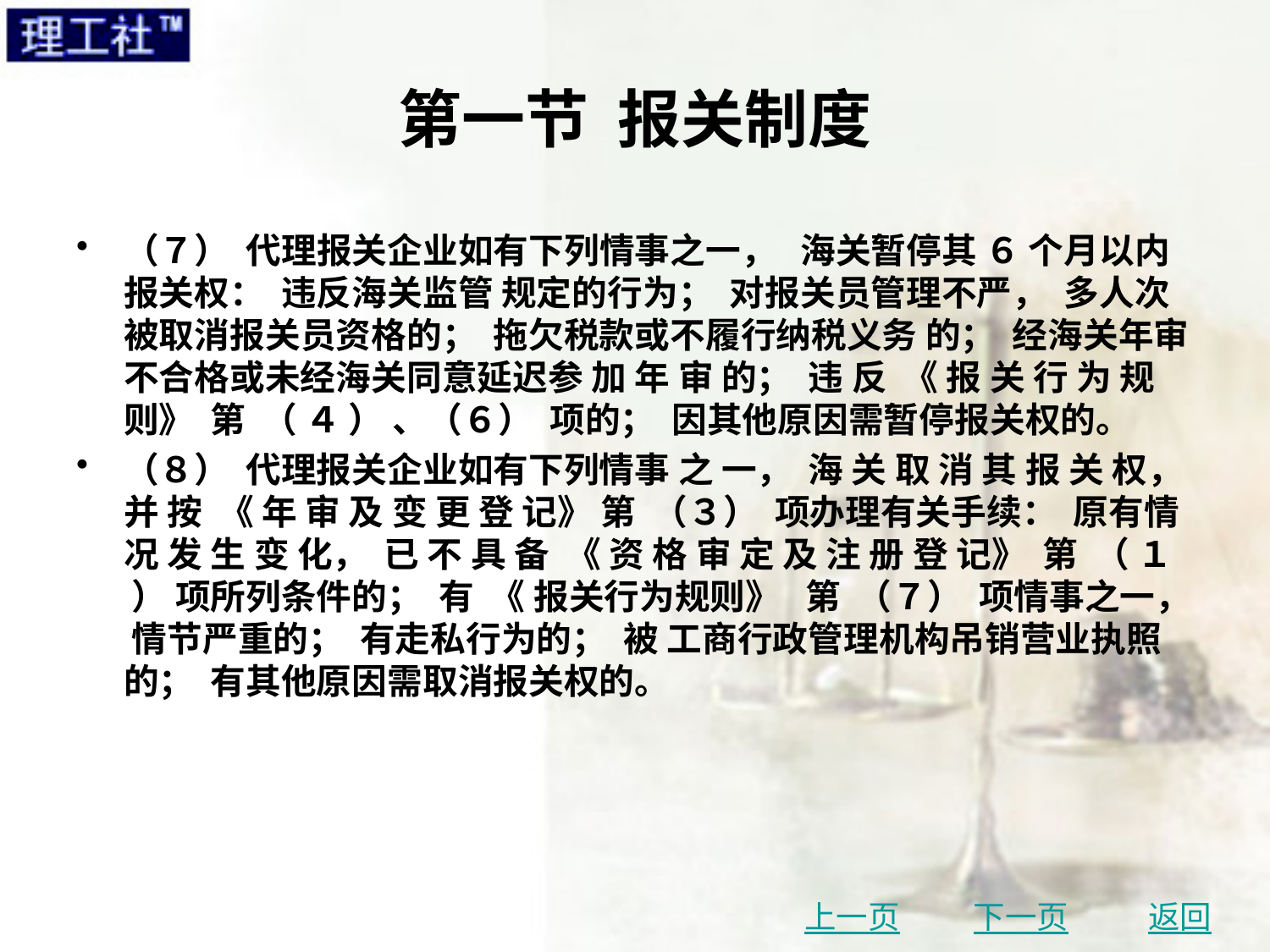

# 第一节  报关制度
（７）  代理报关企业如有下列情事之一，   海关暂停其 ６ 个月以内报关权：  违反海关监管 规定的行为；  对报关员管理不严，  多人次被取消报关员资格的；  拖欠税款或不履行纳税义务 的；  经海关年审不合格或未经海关同意延迟参 加 年 审 的；  违 反  《 报 关 行 为 规 则》  第  （ ４ ） 、（６）  项的；  因其他原因需暂停报关权的。
（８）  代理报关企业如有下列情事 之 一，  海 关 取 消 其 报 关 权，  并 按  《 年 审 及 变 更 登 记》 第  （３）  项办理有关手续：  原有情况 发 生 变 化，  已 不 具 备  《 资 格 审 定 及 注 册 登 记》  第  （ １ ） 项所列条件的；  有  《 报关行为规则》   第  （７）  项情事之一，  情节严重的；  有走私行为的；  被 工商行政管理机构吊销营业执照的；  有其他原因需取消报关权的。

上一页
下一页
返回